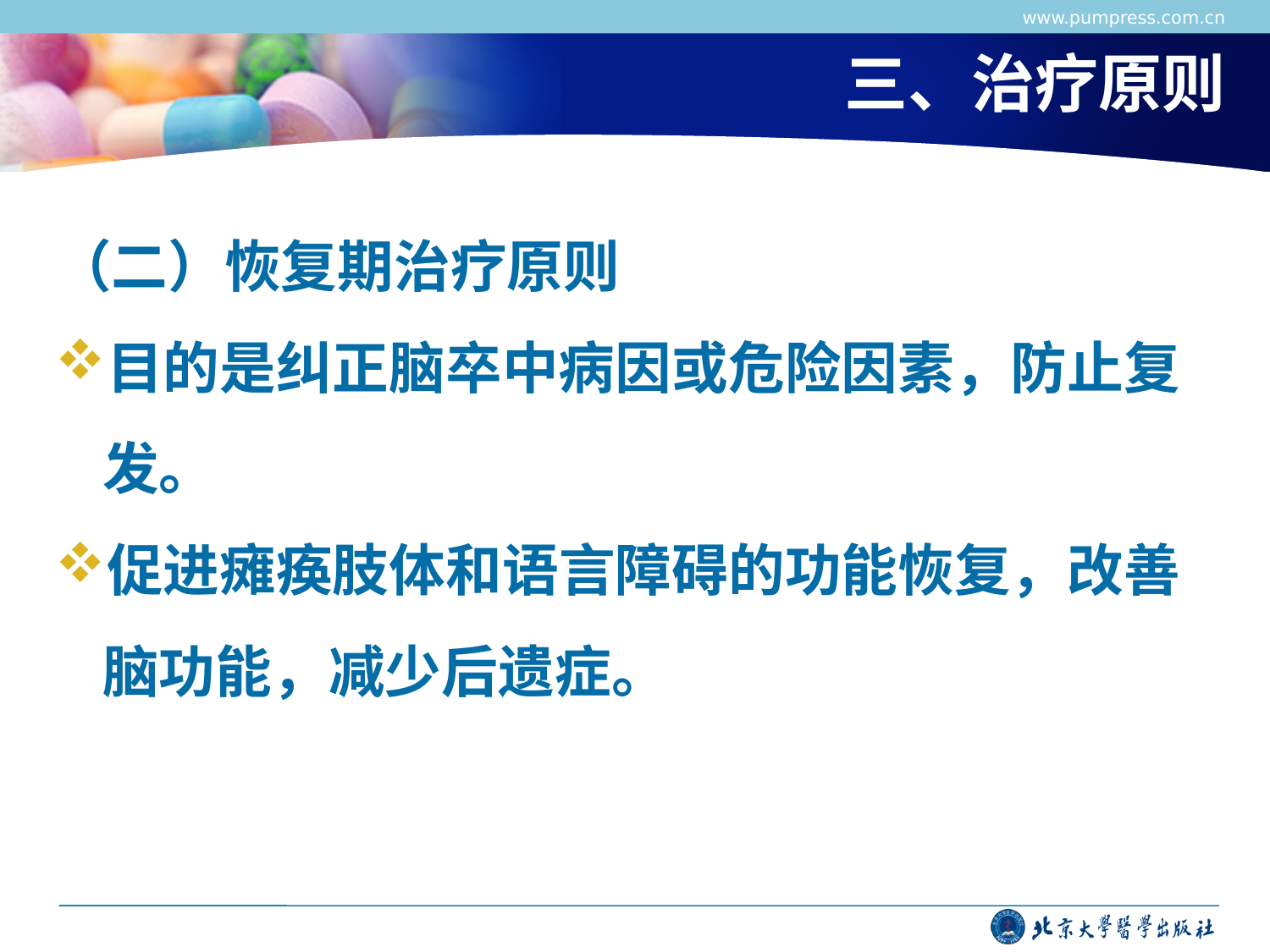

www.pumpress.com.cn
# 三、治疗原则
（二）恢复期治疗原则
目的是纠正脑卒中病因或危险因素，防止复发。
促进瘫痪肢体和语言障碍的功能恢复，改善脑功能，减少后遗症。